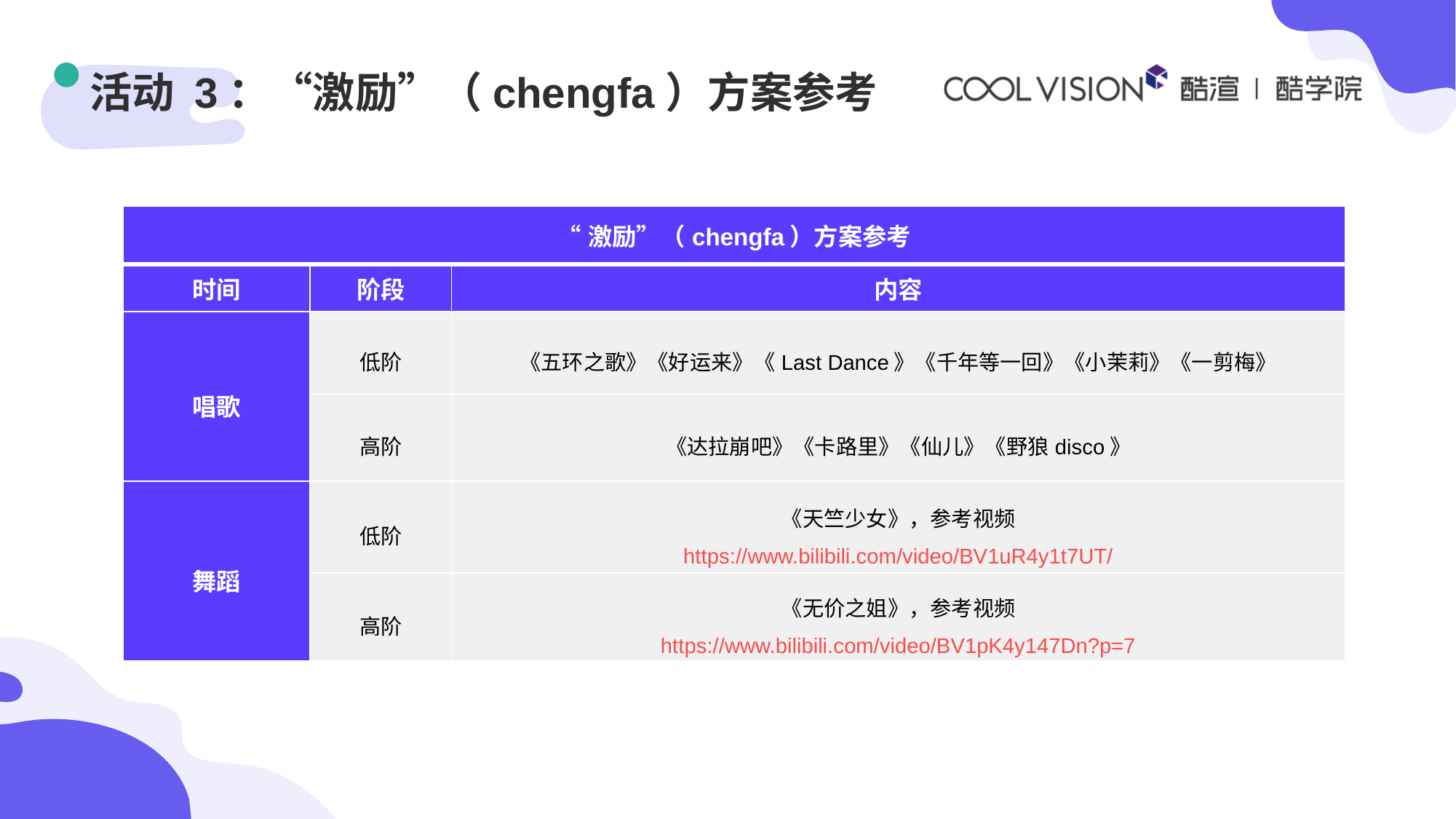

# 活动 3：“激励”（chengfa）方案参考
| “激励”（chengfa）方案参考 |  |  |
| --- | --- | --- |
| 时间 | 阶段 | 内容 |
| 唱歌 | 低阶 | 《五环之歌》《好运来》《Last Dance》《千年等一回》《小茉莉》《一剪梅》 |
|  | 高阶 | 《达拉崩吧》《卡路里》《仙儿》《野狼disco》 |
| 舞蹈 | 低阶 | 《天竺少女》，参考视频 https://www.bilibili.com/video/BV1uR4y1t7UT/ |
|  | 高阶 | 《无价之姐》，参考视频 https://www.bilibili.com/video/BV1pK4y147Dn?p=7 |
10